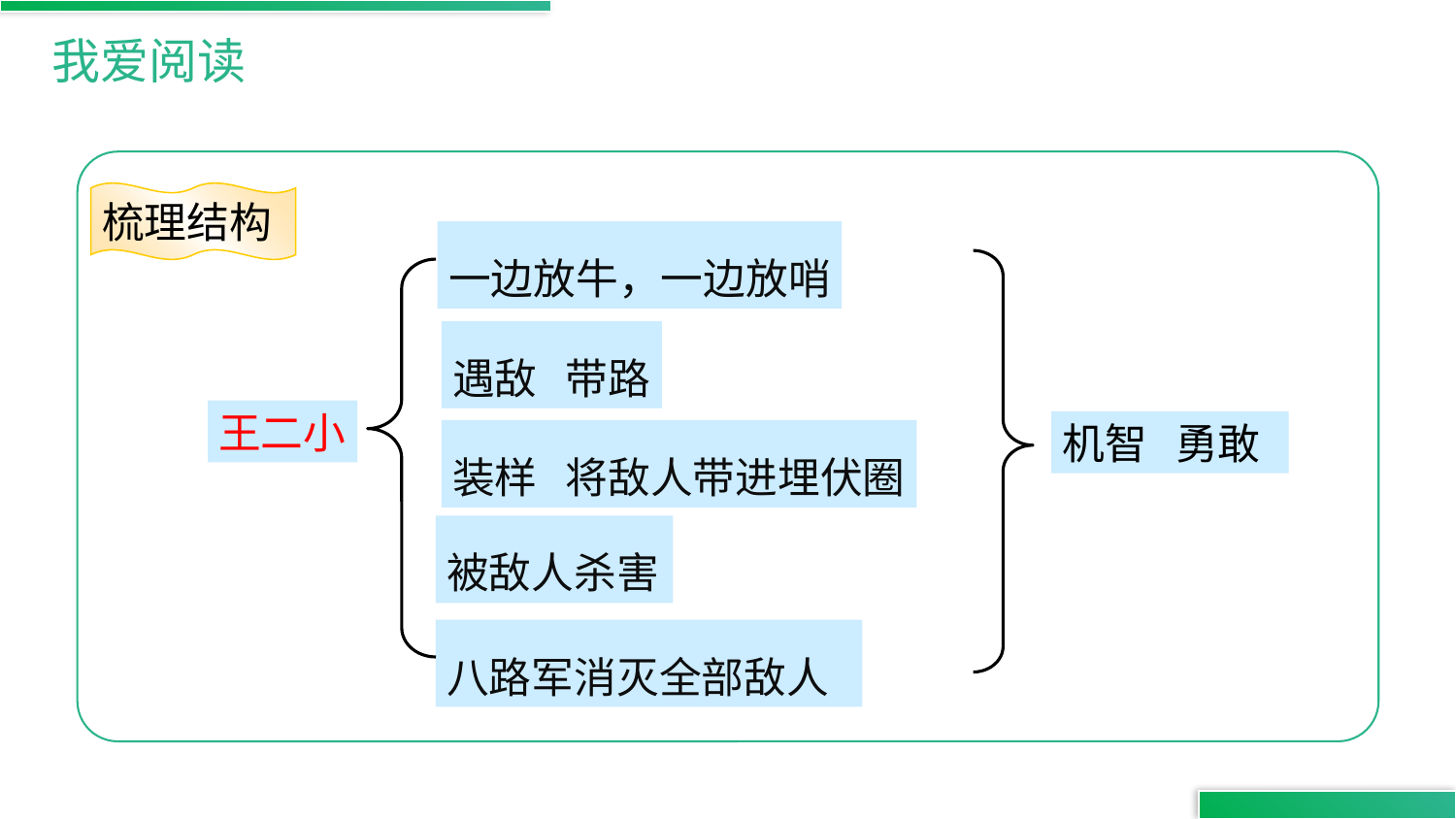

我爱阅读

梳理结构
一边放牛，一边放哨

遇敌   带路
王二小
机智   勇敢
装样   将敌人带进埋伏圈
被敌人杀害
八路军消灭全部敌人